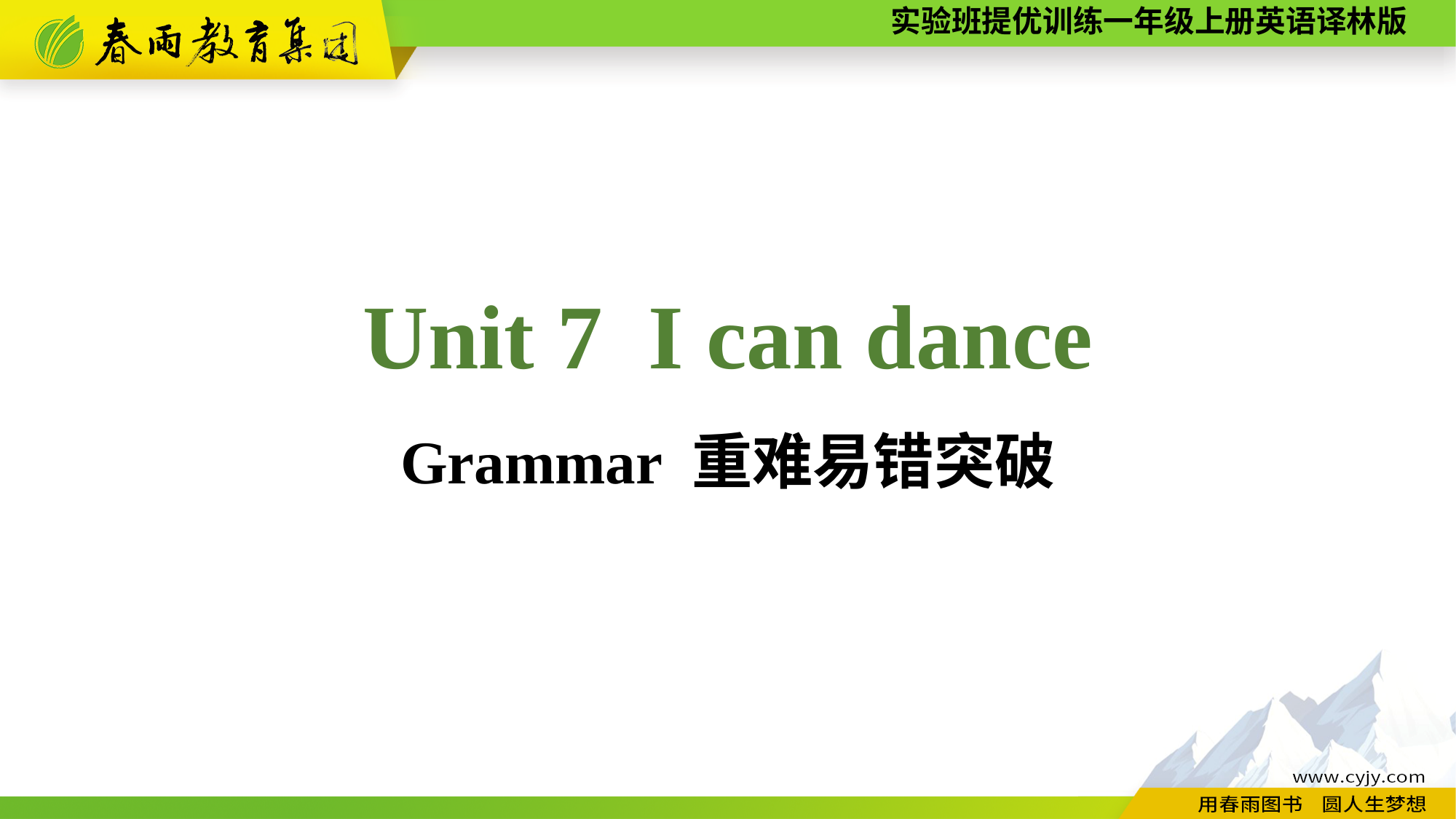

Unit 7  I can dance
Grammar 重难易错突破